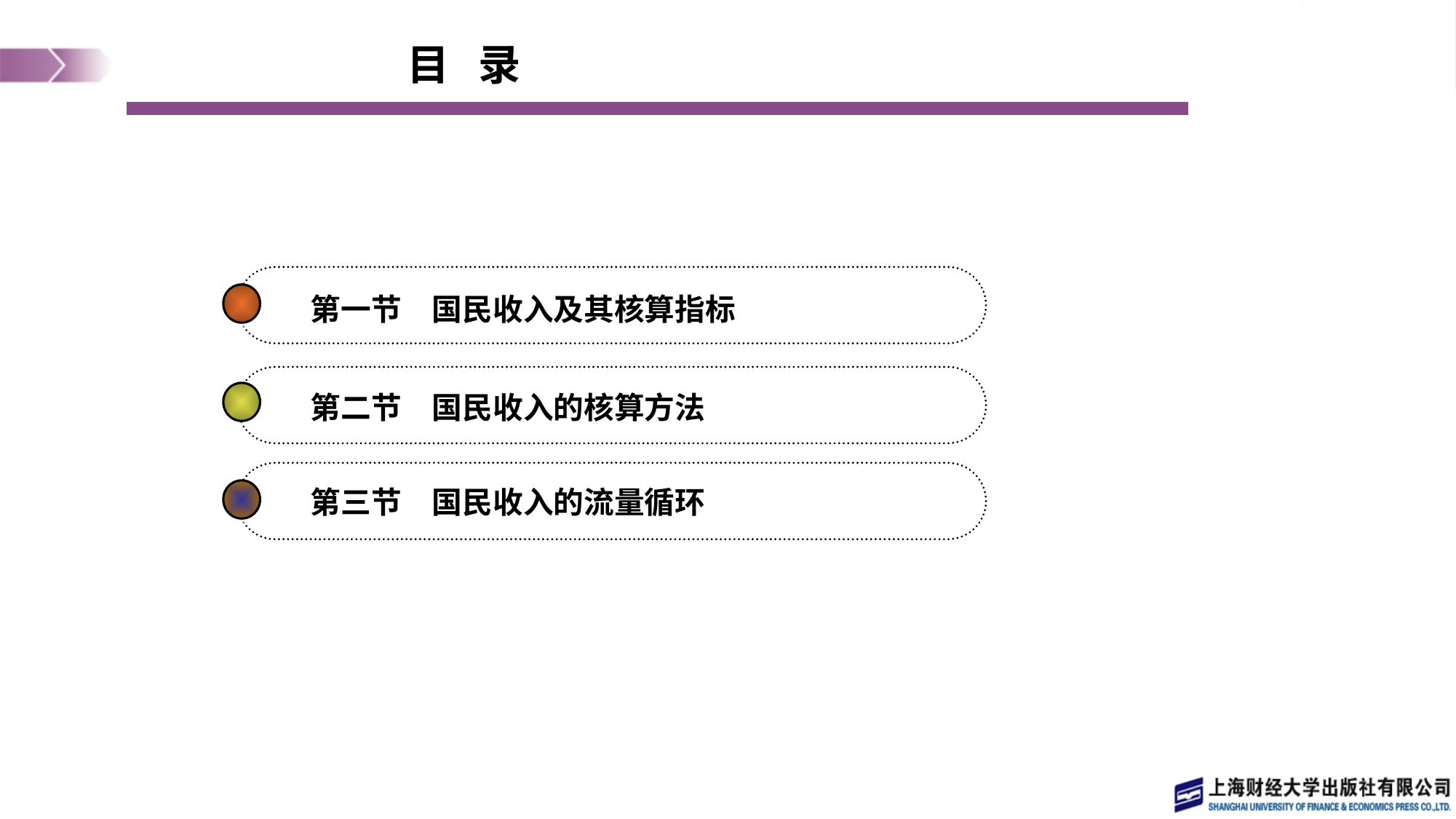

目   录

第一节　国民收入及其核算指标

第二节　国民收入的核算方法

第三节　国民收入的流量循环